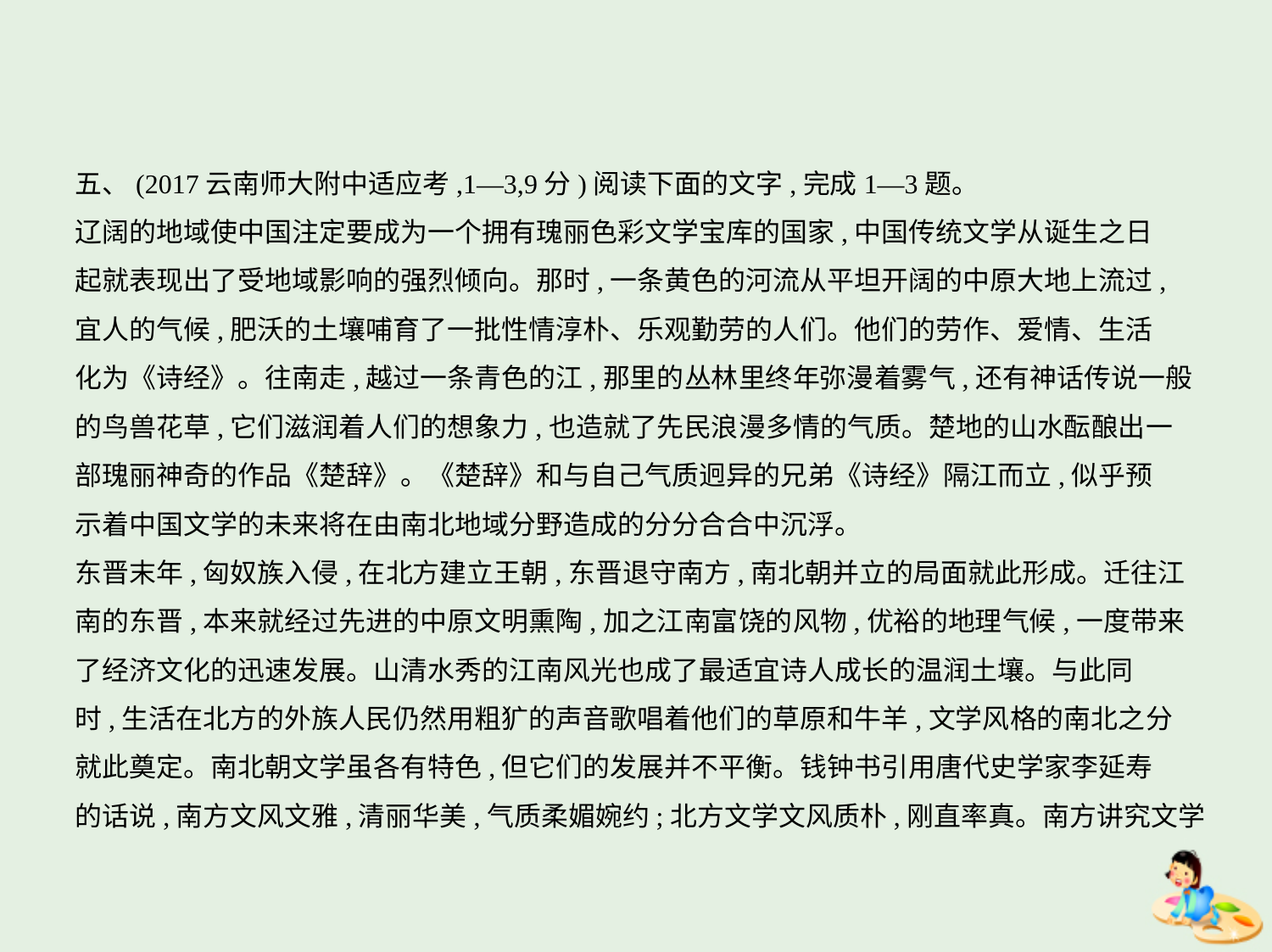

五、(2017云南师大附中适应考,1—3,9分)阅读下面的文字,完成1—3题。
辽阔的地域使中国注定要成为一个拥有瑰丽色彩文学宝库的国家,中国传统文学从诞生之日
起就表现出了受地域影响的强烈倾向。那时,一条黄色的河流从平坦开阔的中原大地上流过,
宜人的气候,肥沃的土壤哺育了一批性情淳朴、乐观勤劳的人们。他们的劳作、爱情、生活
化为《诗经》。往南走,越过一条青色的江,那里的丛林里终年弥漫着雾气,还有神话传说一般
的鸟兽花草,它们滋润着人们的想象力,也造就了先民浪漫多情的气质。楚地的山水酝酿出一
部瑰丽神奇的作品《楚辞》。《楚辞》和与自己气质迥异的兄弟《诗经》隔江而立,似乎预
示着中国文学的未来将在由南北地域分野造成的分分合合中沉浮。
东晋末年,匈奴族入侵,在北方建立王朝,东晋退守南方,南北朝并立的局面就此形成。迁往江
南的东晋,本来就经过先进的中原文明熏陶,加之江南富饶的风物,优裕的地理气候,一度带来
了经济文化的迅速发展。山清水秀的江南风光也成了最适宜诗人成长的温润土壤。与此同
时,生活在北方的外族人民仍然用粗犷的声音歌唱着他们的草原和牛羊,文学风格的南北之分
就此奠定。南北朝文学虽各有特色,但它们的发展并不平衡。钱钟书引用唐代史学家李延寿
的话说,南方文风文雅,清丽华美,气质柔媚婉约;北方文学文风质朴,刚直率真。南方讲究文学